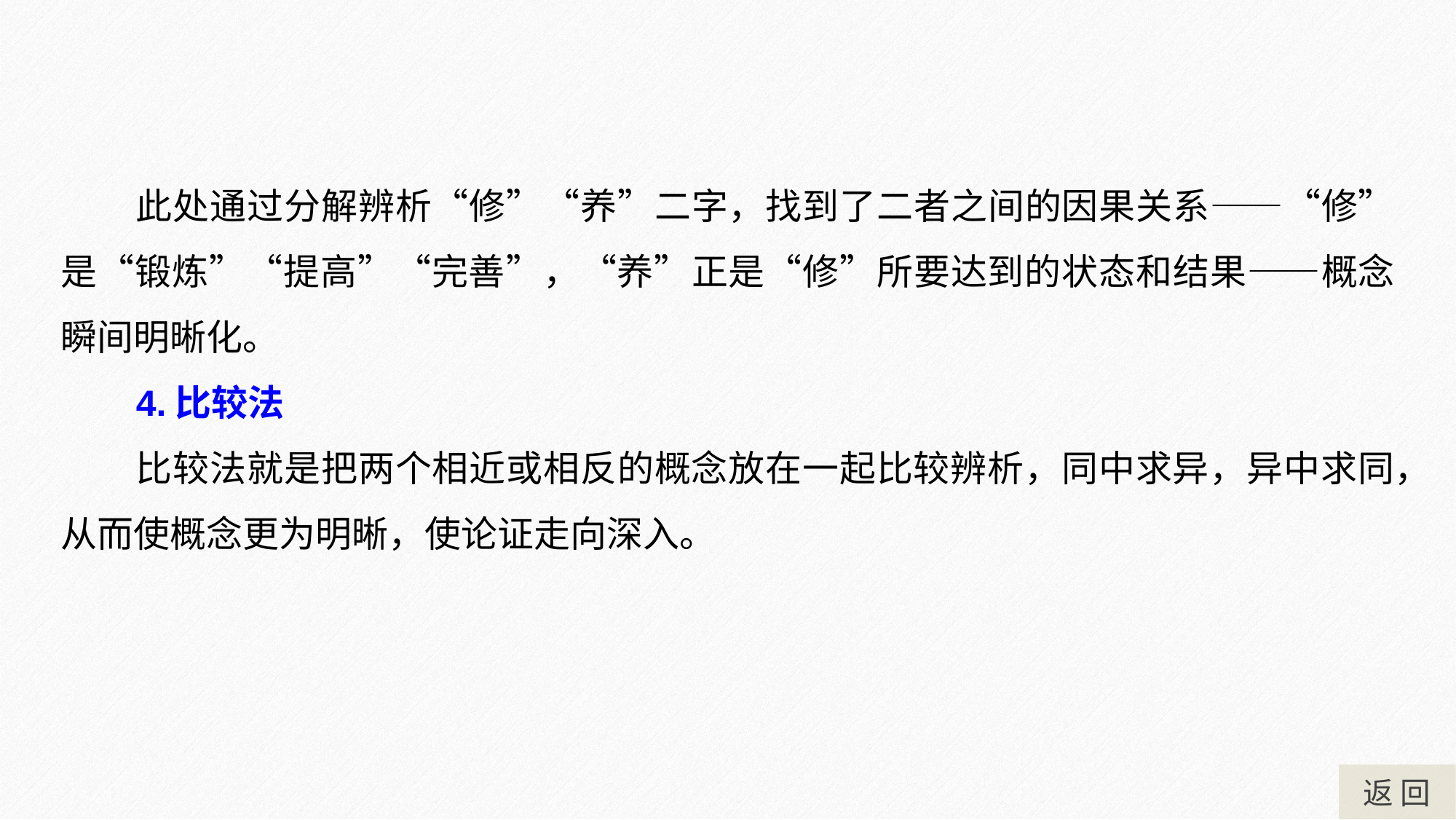

此处通过分解辨析“修”“养”二字，找到了二者之间的因果关系——“修”是“锻炼”“提高”“完善”，“养”正是“修”所要达到的状态和结果——概念瞬间明晰化。
4.比较法
比较法就是把两个相近或相反的概念放在一起比较辨析，同中求异，异中求同，从而使概念更为明晰，使论证走向深入。
返 回